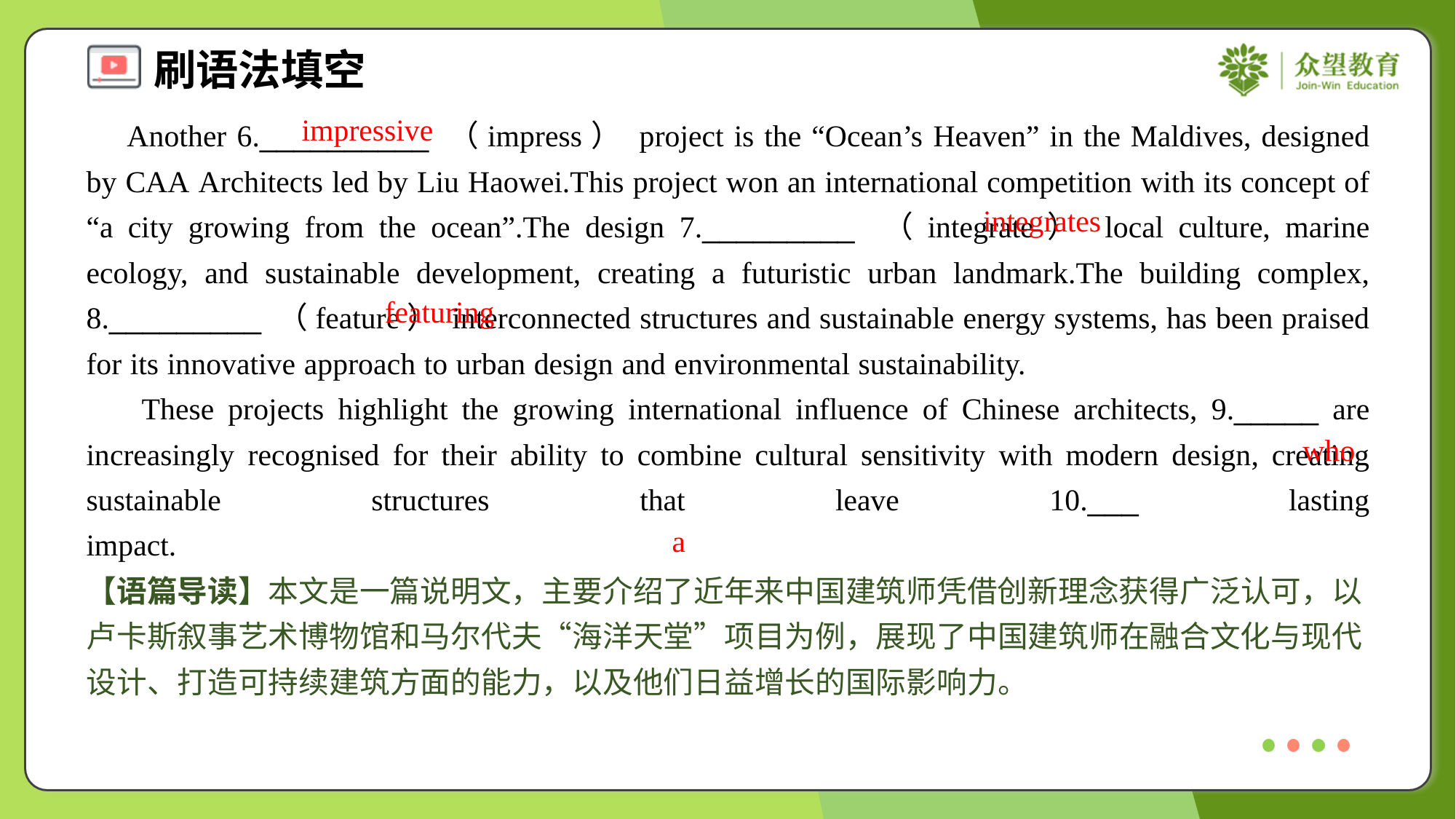

impressive
    Another 6.__________ （impress） project is the “Ocean’s Heaven” in the Maldives, designed by CAA Architects led by Liu Haowei.This project won an international competition with its concept of “a city growing from the ocean”.The design 7._________ （integrate） local culture, marine ecology, and sustainable development, creating a futuristic urban landmark.The building complex, 8._________ （feature） interconnected structures and sustainable energy systems, has been praised for its innovative approach to urban design and environmental sustainability.
    These projects highlight the growing international influence of Chinese architects, 9._____ are increasingly recognised for their ability to combine cultural sensitivity with modern design, creating sustainable structures that leave 10.___ lasting impact.#1.2.1
integrates
featuring
who
a
【语篇导读】本文是一篇说明文，主要介绍了近年来中国建筑师凭借创新理念获得广泛认可，以卢卡斯叙事艺术博物馆和马尔代夫“海洋天堂”项目为例，展现了中国建筑师在融合文化与现代设计、打造可持续建筑方面的能力，以及他们日益增长的国际影响力。